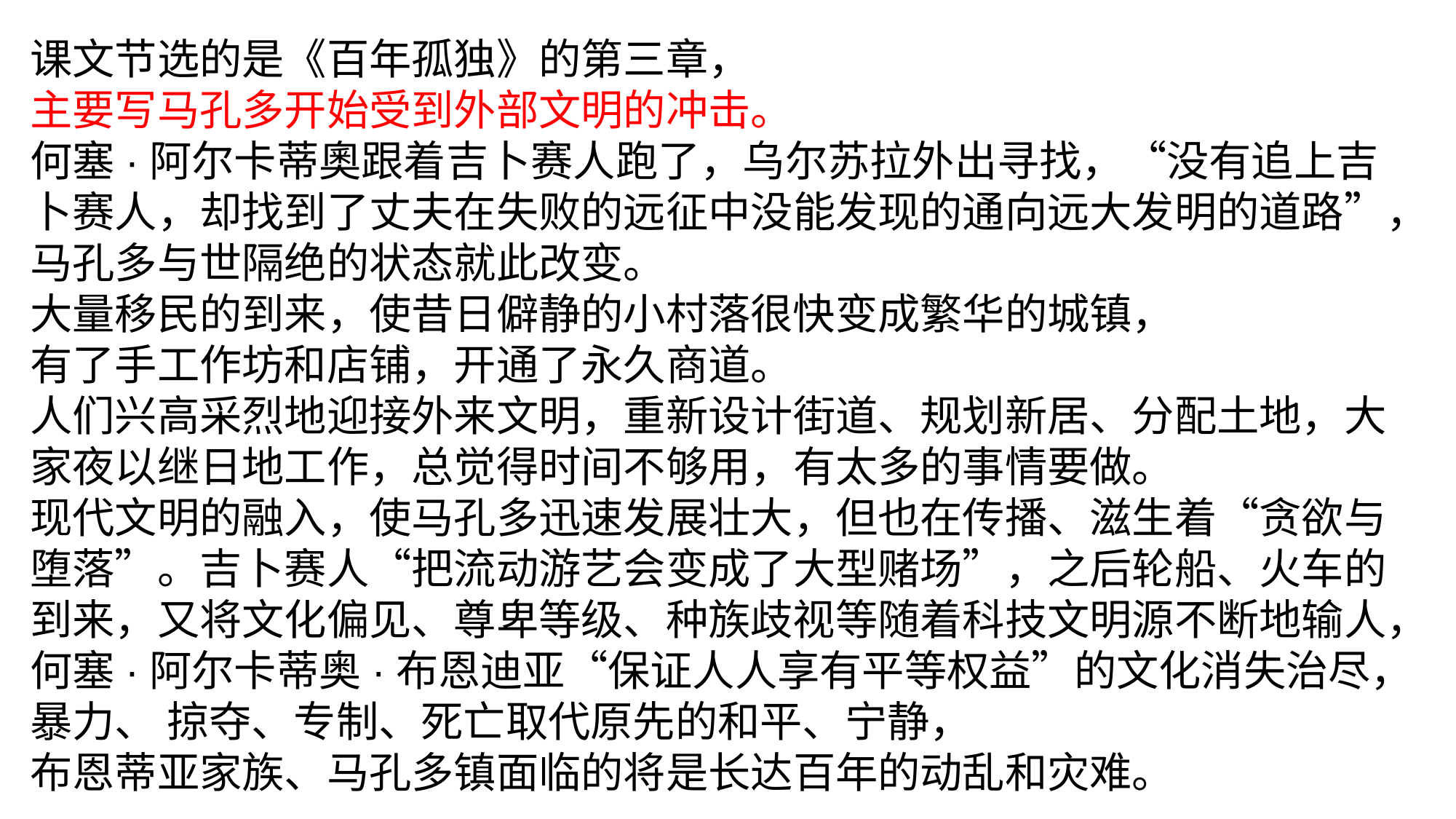

课文节选的是《百年孤独》的第三章，
主要写马孔多开始受到外部文明的冲击。
何塞·阿尔卡蒂奧跟着吉卜赛人跑了，乌尔苏拉外出寻找，“没有追上吉卜赛人，却找到了丈夫在失败的远征中没能发现的通向远大发明的道路”，马孔多与世隔绝的状态就此改变。
大量移民的到来，使昔日僻静的小村落很快变成繁华的城镇，
有了手工作坊和店铺，开通了永久商道。
人们兴高采烈地迎接外来文明，重新设计街道、规划新居、分配土地，大家夜以继日地工作，总觉得时间不够用，有太多的事情要做。
现代文明的融入，使马孔多迅速发展壮大，但也在传播、滋生着“贪欲与堕落”。吉卜赛人“把流动游艺会变成了大型赌场”，之后轮船、火车的到来，又将文化偏见、尊卑等级、种族歧视等随着科技文明源不断地输人，何塞·阿尔卡蒂奥·布恩迪亚“保证人人享有平等权益”的文化消失治尽，暴力、 掠夺、专制、死亡取代原先的和平、宁静，
布恩蒂亚家族、马孔多镇面临的将是长达百年的动乱和灾难。